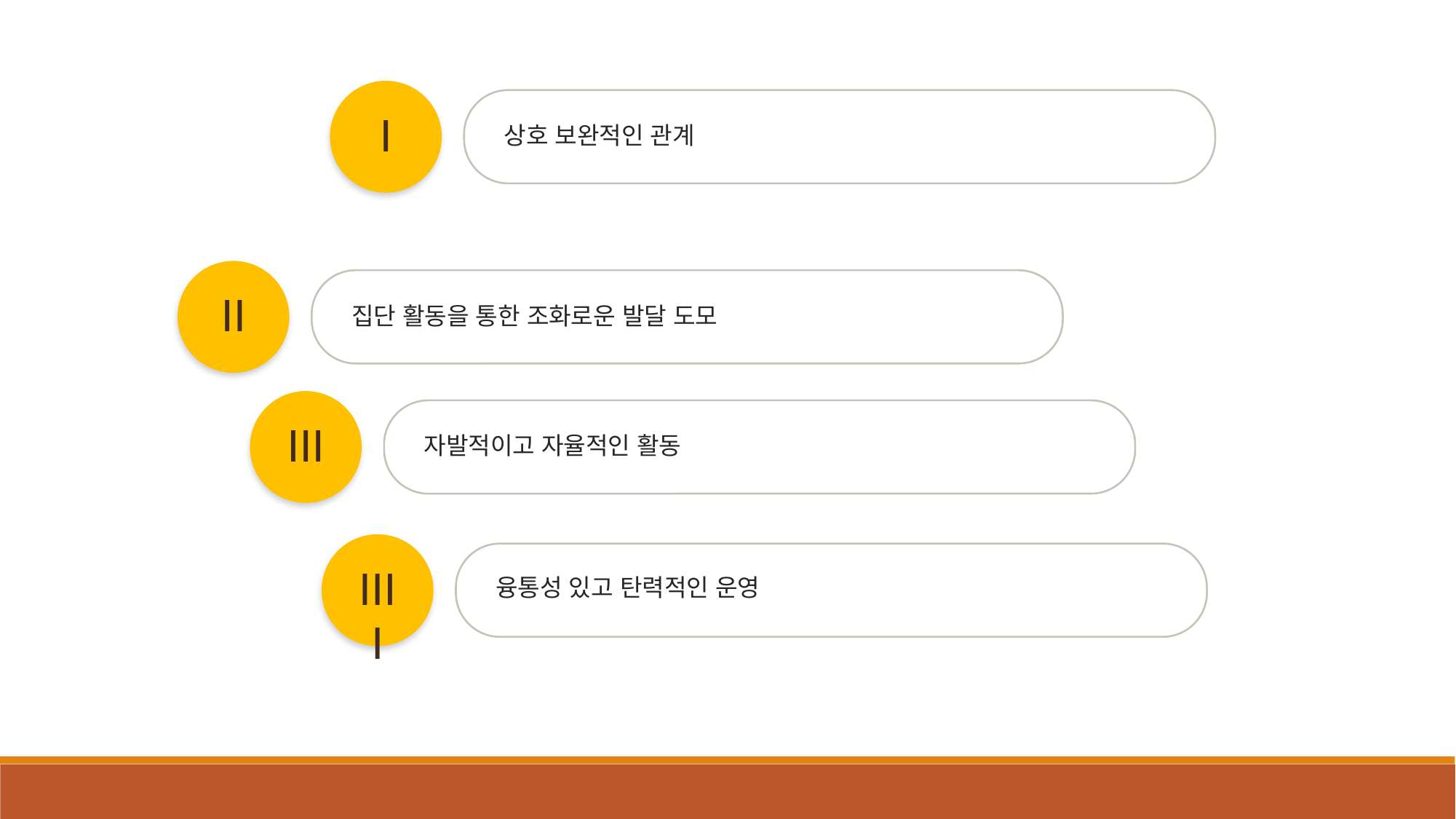

I
상호 보완적인 관계

II
집단 활동을 통한 조화로운 발달 도모

III
자발적이고 자율적인 활동

IIII
융통성 있고 탄력적인 운영